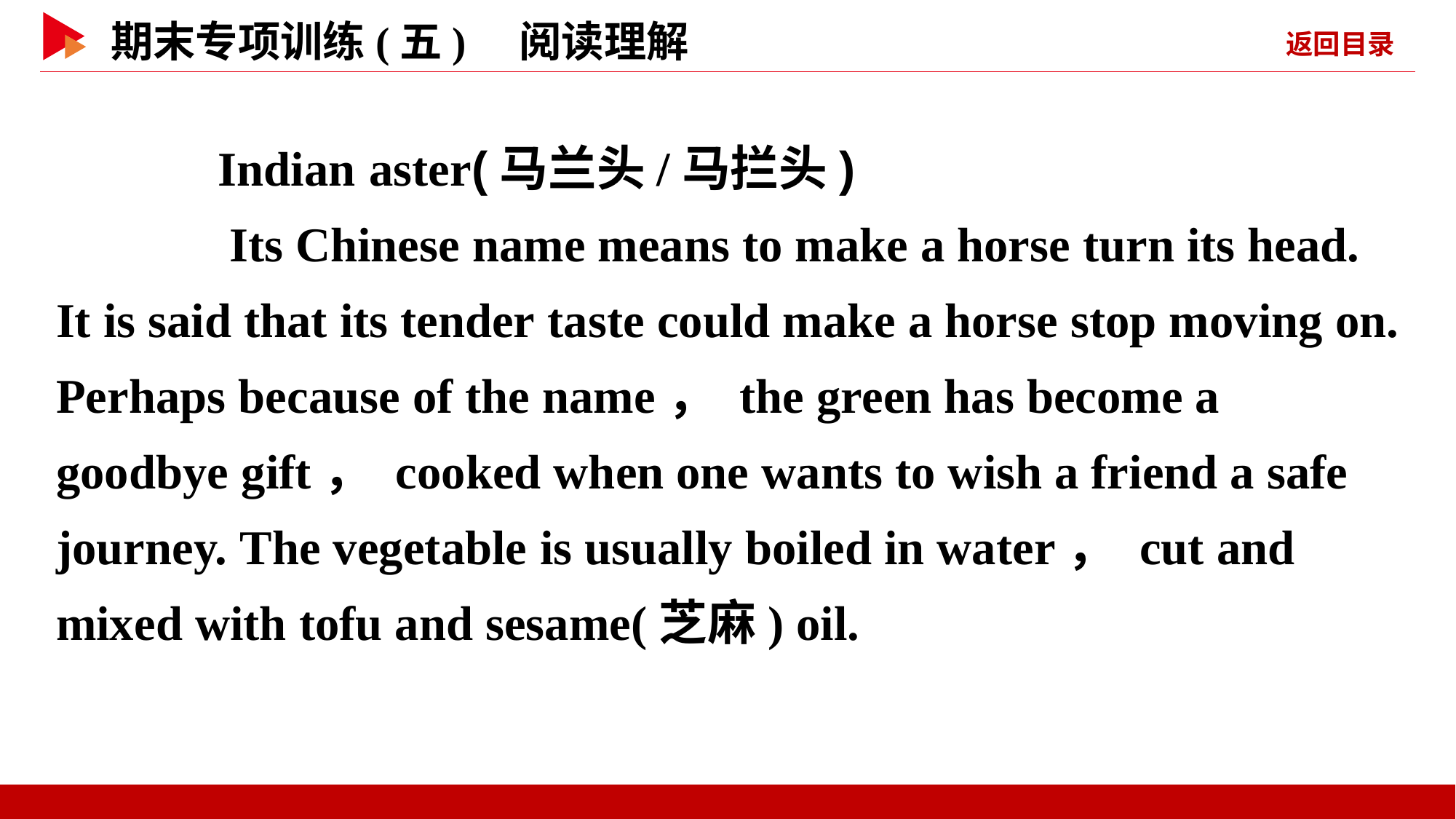

Indian aster(马兰头/马拦头)
　　Its Chinese name means to make a horse turn its head. It is said that its tender taste could make a horse stop moving on. Perhaps because of the name， the green has become a goodbye gift， cooked when one wants to wish a friend a safe journey. The vegetable is usually boiled in water， cut and mixed with tofu and sesame(芝麻) oil.